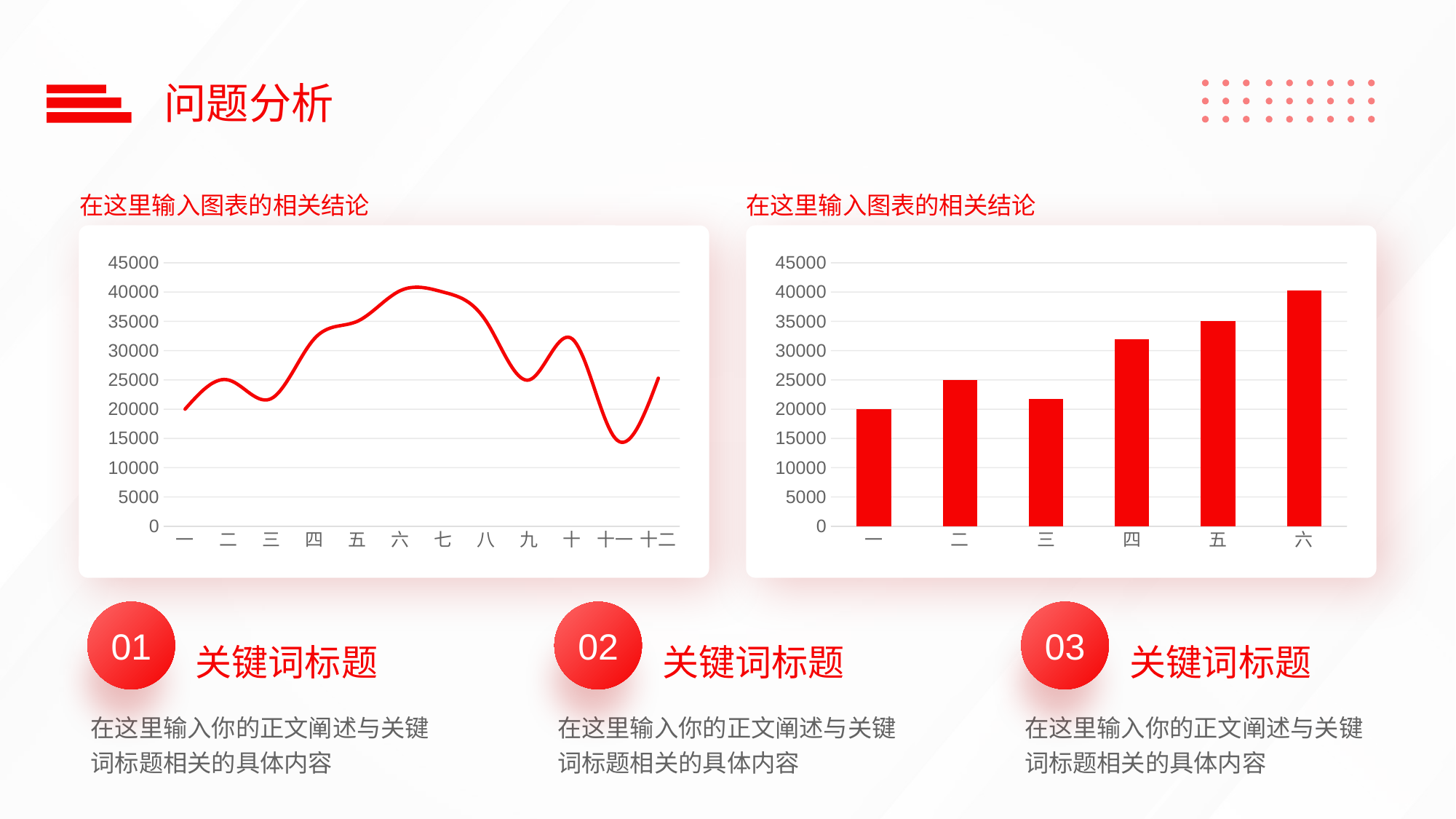

# 问题分析
在这里输入图表的相关结论
在这里输入图表的相关结论

### Chart

| Category | Series 1 |
|---|---|
| 一 | 20000.0 |
| 二 | 25000.0 |
| 三 | 21800.0 |
| 四 | 32000.0 |
| 五 | 35000.0 |
| 六 | 40230.0 |

### Chart

| Category | Series 1 |
|---|---|
| 一 | 20000.0 |
| 二 | 25000.0 |
| 三 | 21800.0 |
| 四 | 32000.0 |
| 五 | 35000.0 |
| 六 | 40230.0 |
| 七 | 40000.0 |
| 八 | 35000.0 |
| 九 | 25000.0 |
| 十 | 32000.0 |
| 十一 | 15000.0 |
| 十二 | 25300.0 |
01
关键词标题
在这里输入你的正文阐述与关键词标题相关的具体内容
02
关键词标题
在这里输入你的正文阐述与关键词标题相关的具体内容
03
关键词标题
在这里输入你的正文阐述与关键词标题相关的具体内容